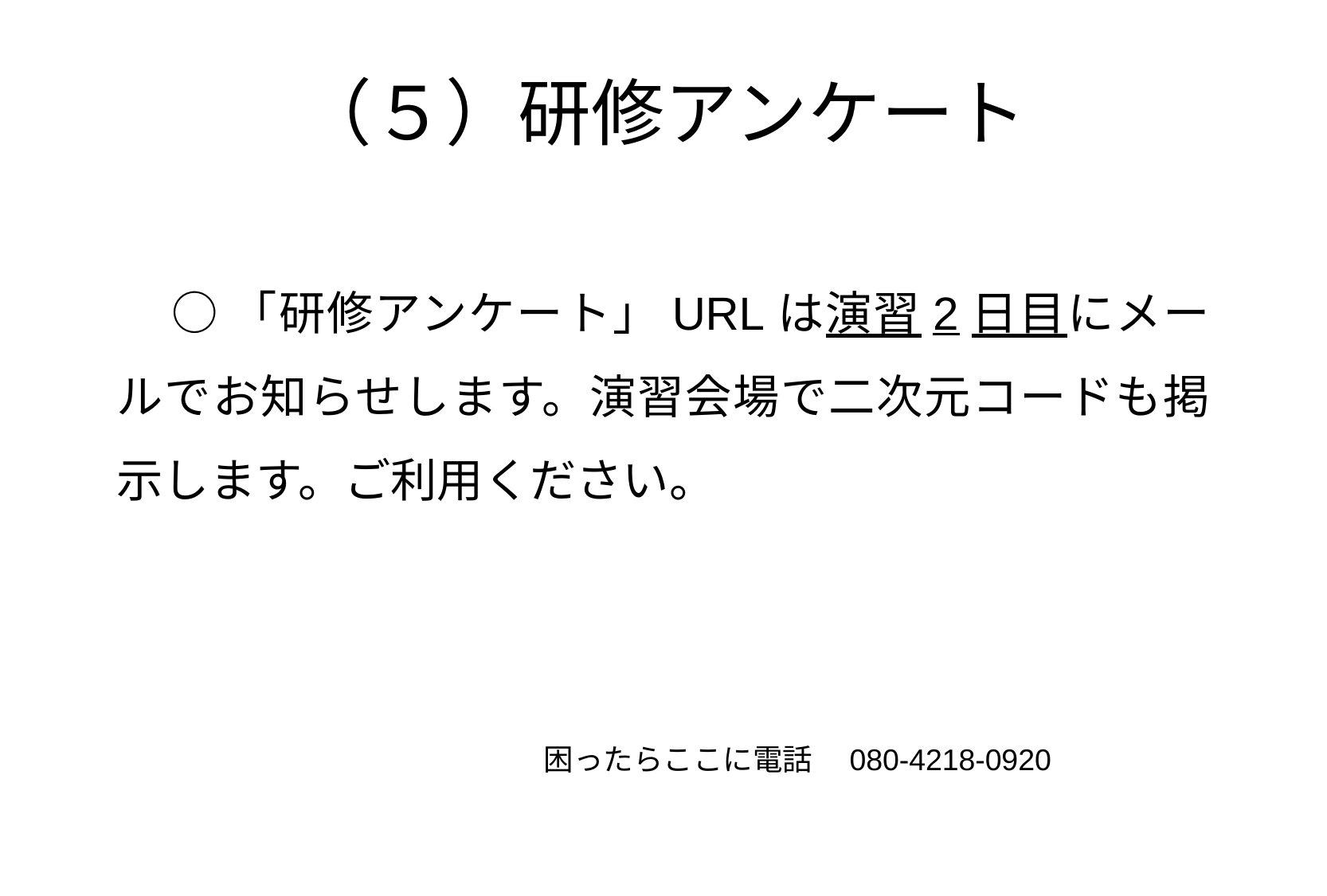

# （５）研修アンケート
○「研修アンケート」URLは演習2日目にメールでお知らせします。演習会場で二次元コードも掲示します。ご利用ください。

困ったらここに電話　080-4218-0920